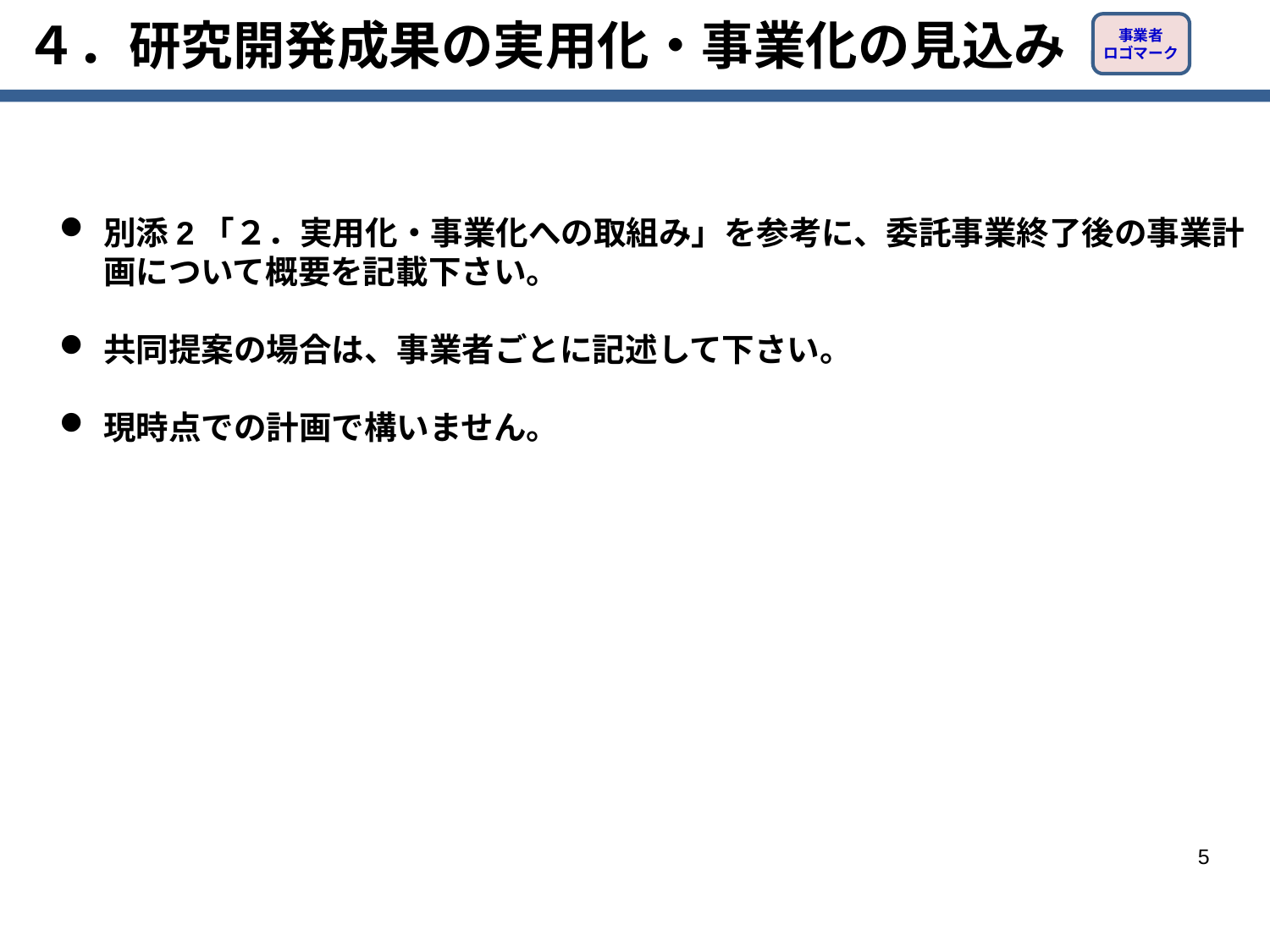

# ４．研究開発成果の実用化・事業化の見込み

事業者
ロゴマーク
別添2「２．実用化・事業化への取組み」を参考に、委託事業終了後の事業計画について概要を記載下さい。

共同提案の場合は、事業者ごとに記述して下さい。

現時点での計画で構いません。
5